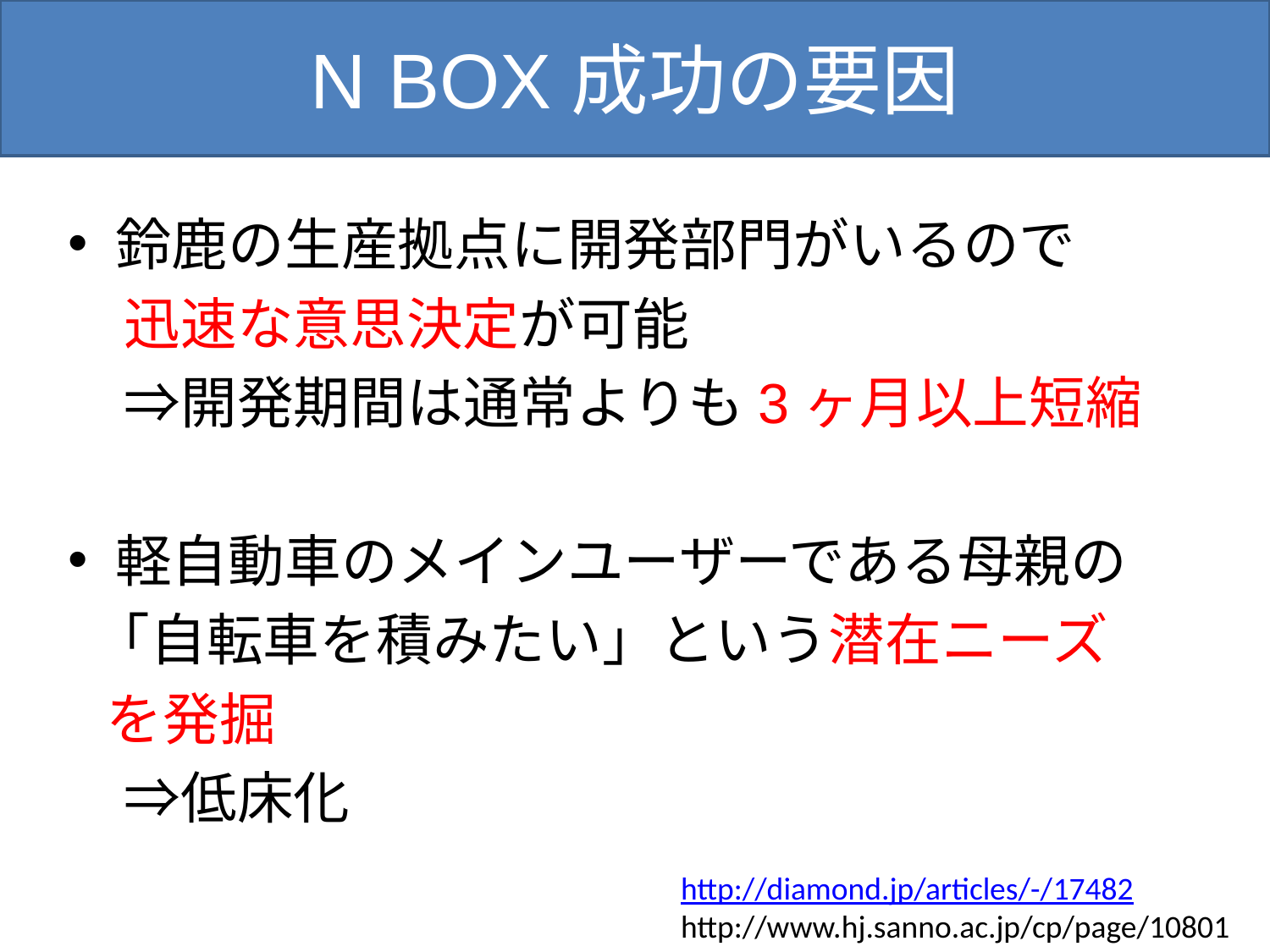

N BOX成功の要因
# N BOXの例
鈴鹿の生産拠点に開発部門がいるので
　迅速な意思決定が可能
　⇒開発期間は通常よりも3ヶ月以上短縮

軽自動車のメインユーザーである母親の
 「自転車を積みたい」という潜在ニーズ
  を発掘
　⇒低床化
http://diamond.jp/articles/-/17482
http://www.hj.sanno.ac.jp/cp/page/10801